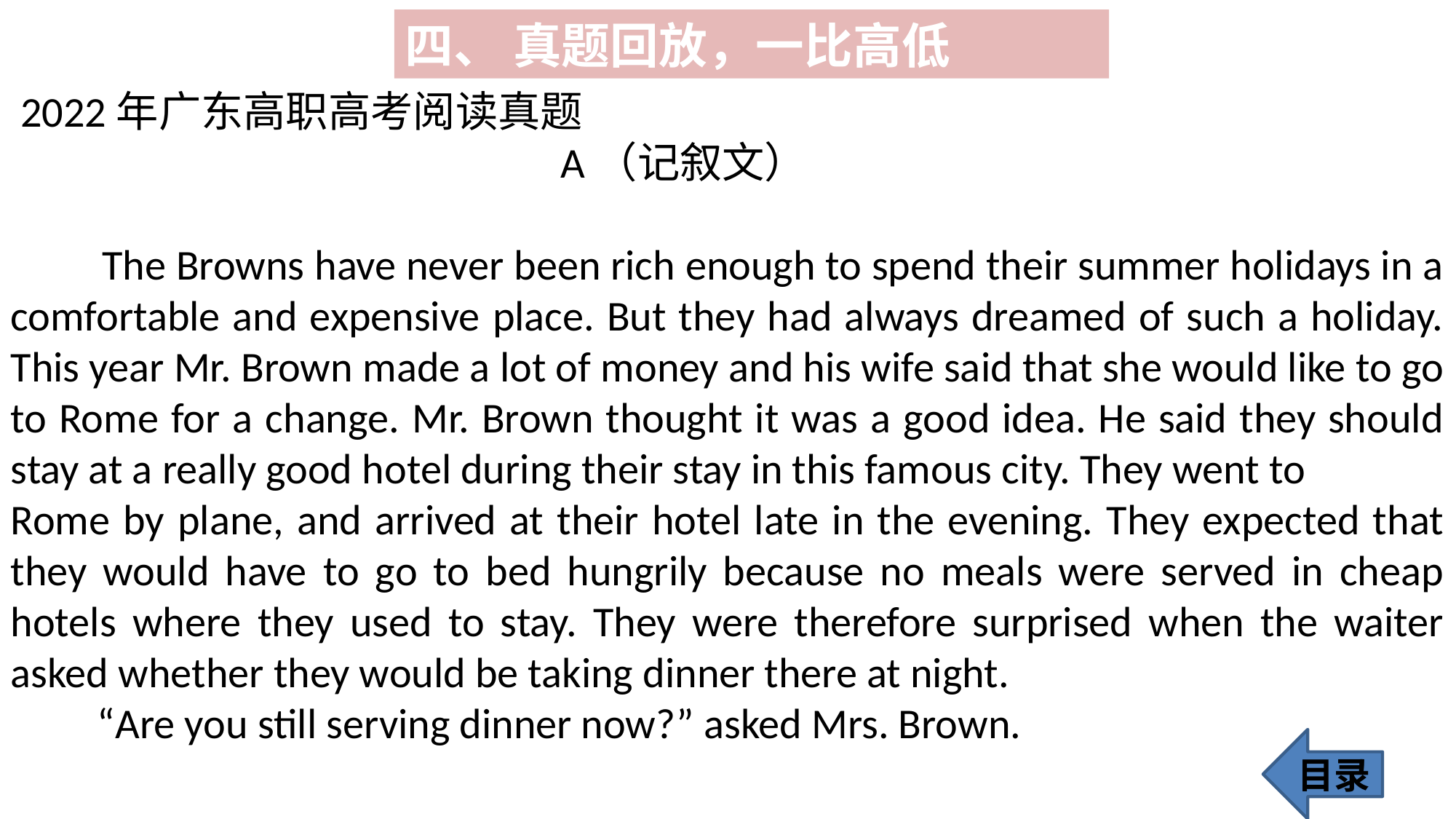

四、 真题回放，一比高低
 2022年广东高职高考阅读真题
                                                         A（记叙文）

         The Browns have never been rich enough to spend their summer holidays in a comfortable and expensive place. But they had always dreamed of such a holiday. This year Mr. Brown made a lot of money and his wife said that she would like to go to Rome for a change. Mr. Brown thought it was a good idea. He said they should stay at a really good hotel during their stay in this famous city. They went to
Rome by plane, and arrived at their hotel late in the evening. They expected that they would have to go to bed hungrily because no meals were served in cheap hotels where they used to stay. They were therefore surprised when the waiter asked whether they would be taking dinner there at night.
         “Are you still serving dinner now?” asked Mrs. Brown.
目录
338